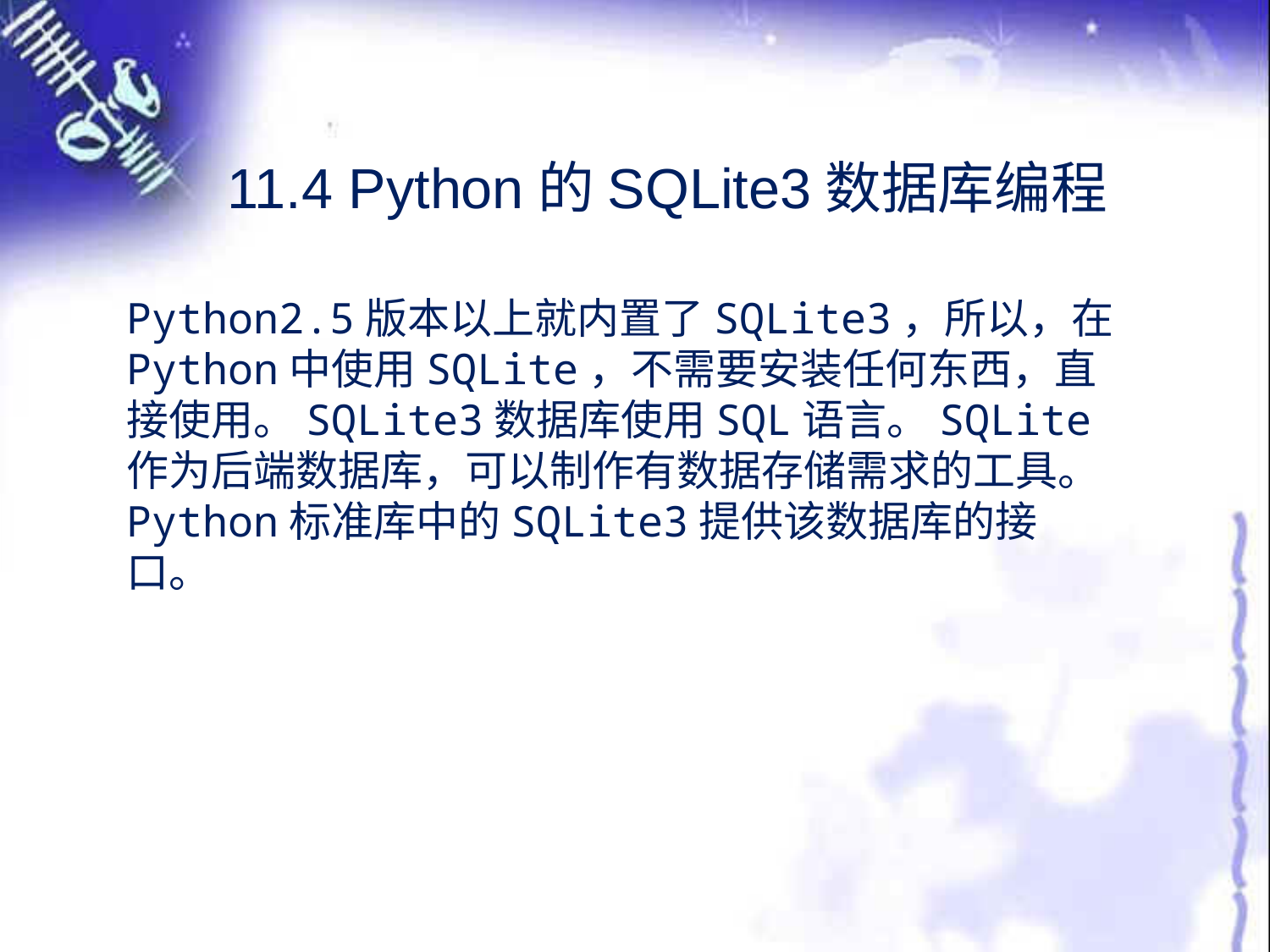

11.4 Python的SQLite3数据库编程
Python2.5版本以上就内置了SQLite3，所以，在Python中使用SQLite，不需要安装任何东西，直接使用。SQLite3数据库使用SQL语言。SQLite作为后端数据库，可以制作有数据存储需求的工具。Python标准库中的SQLite3提供该数据库的接口。